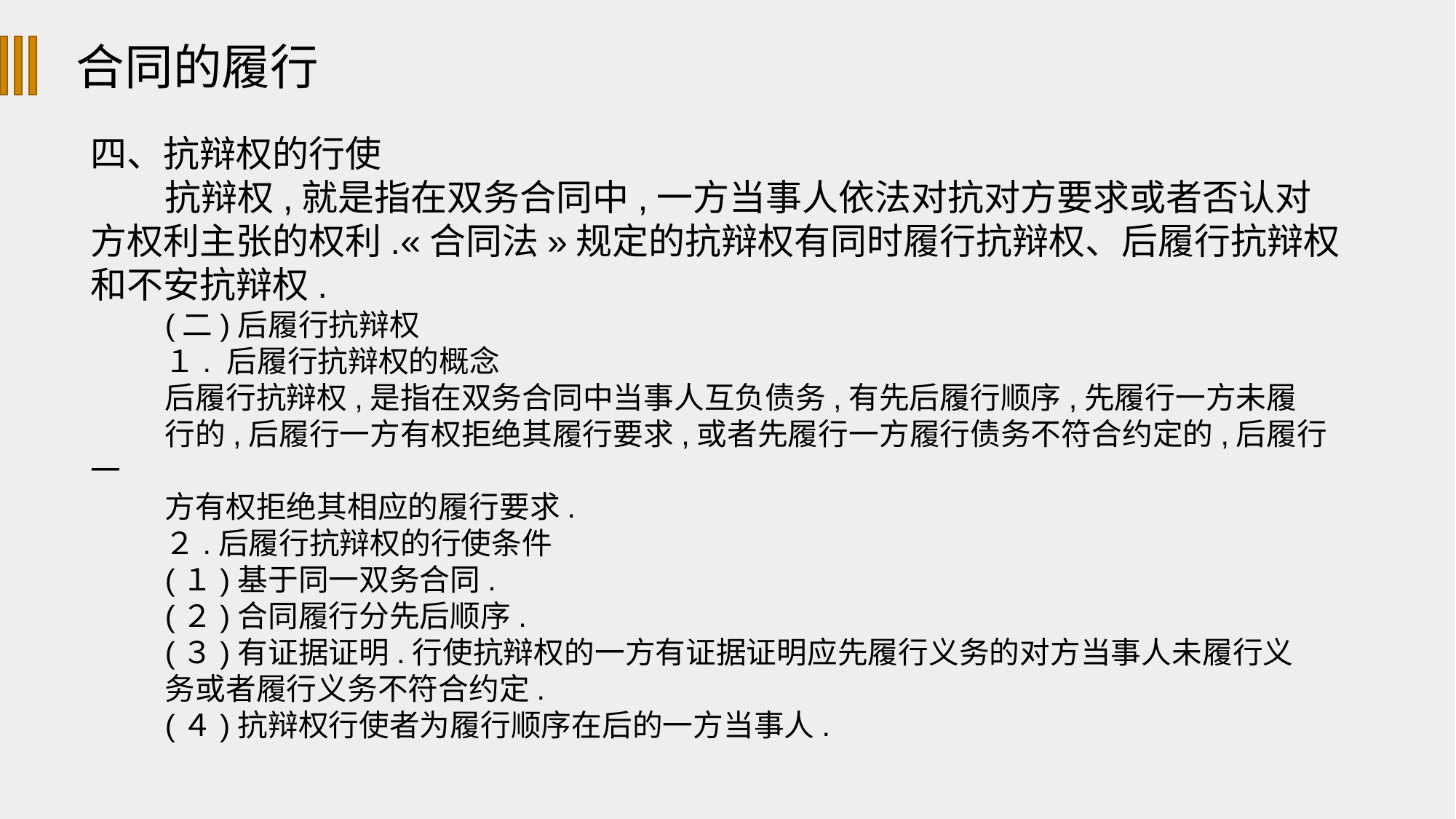

合同的履行

四、抗辩权的行使
抗辩权,就是指在双务合同中,一方当事人依法对抗对方要求或者否认对方权利主张的权利.«合同法»规定的抗辩权有同时履行抗辩权、后履行抗辩权和不安抗辩权.
(二)后履行抗辩权
１. 后履行抗辩权的概念
后履行抗辩权,是指在双务合同中当事人互负债务,有先后履行顺序,先履行一方未履
行的,后履行一方有权拒绝其履行要求,或者先履行一方履行债务不符合约定的,后履行一
方有权拒绝其相应的履行要求.
２.后履行抗辩权的行使条件
(１)基于同一双务合同.
(２)合同履行分先后顺序.
(３)有证据证明.行使抗辩权的一方有证据证明应先履行义务的对方当事人未履行义
务或者履行义务不符合约定.
(４)抗辩权行使者为履行顺序在后的一方当事人.